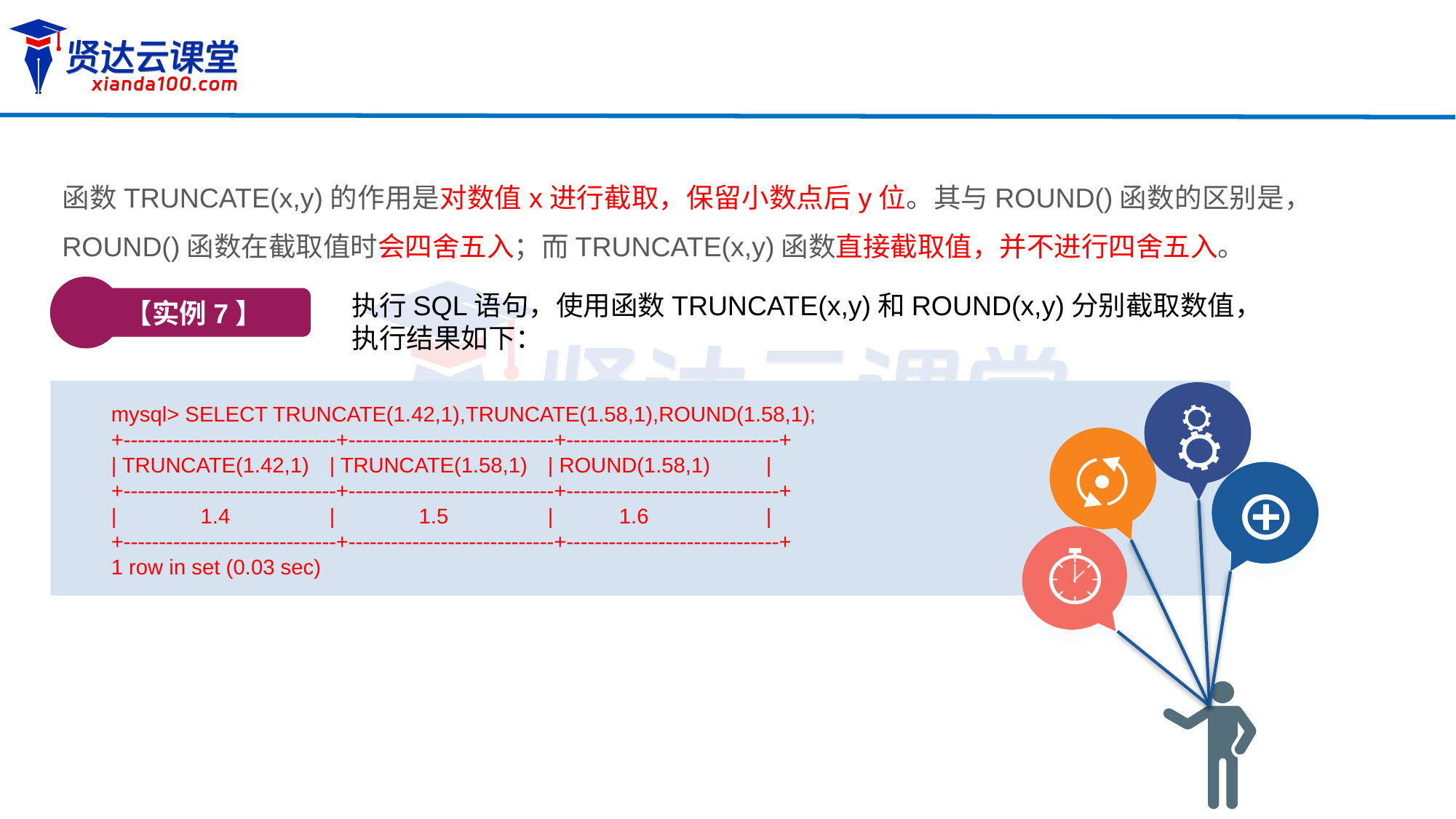

函数TRUNCATE(x,y)的作用是对数值x进行截取，保留小数点后y位。其与ROUND()函数的区别是，ROUND()函数在截取值时会四舍五入；而TRUNCATE(x,y)函数直接截取值，并不进行四舍五入。

【实例7】
执行SQL语句，使用函数TRUNCATE(x,y)和ROUND(x,y)分别截取数值，执行结果如下：

mysql> SELECT TRUNCATE(1.42,1),TRUNCATE(1.58,1),ROUND(1.58,1);
+------------------------------+-----------------------------+------------------------------+
| TRUNCATE(1.42,1)	| TRUNCATE(1.58,1)	| ROUND(1.58,1)	|
+------------------------------+-----------------------------+------------------------------+
|              1.4	|              1.5	|           1.6		|
+------------------------------+-----------------------------+------------------------------+
1 row in set (0.03 sec)